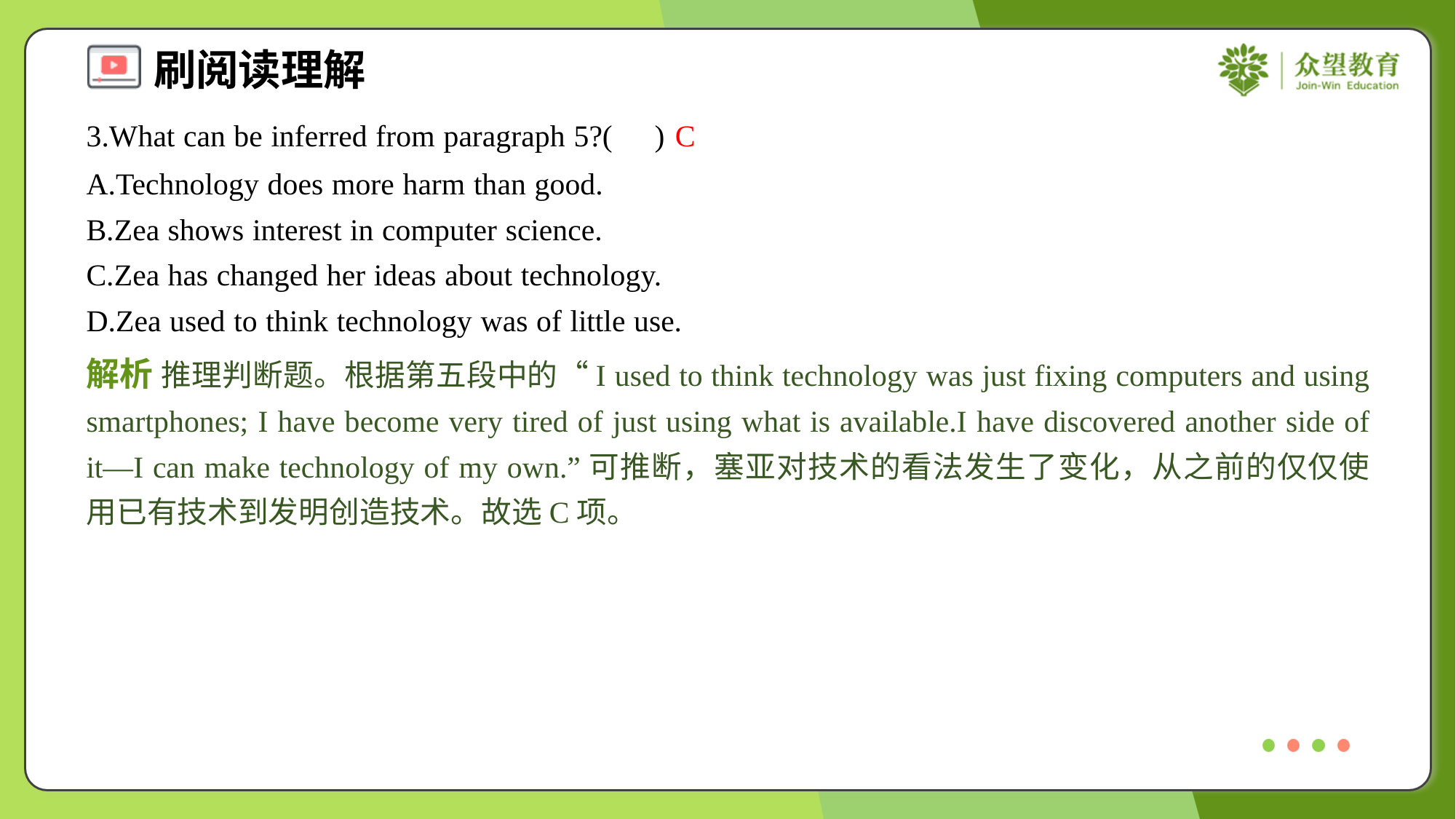

3.What can be inferred from paragraph 5?(     )
C
A.Technology does more harm than good.
B.Zea shows interest in computer science.
C.Zea has changed her ideas about technology.
D.Zea used to think technology was of little use.
解析 推理判断题。根据第五段中的“I used to think technology was just fixing computers and using smartphones; I have become very tired of just using what is available.I have discovered another side of it—I can make technology of my own.”可推断，塞亚对技术的看法发生了变化，从之前的仅仅使用已有技术到发明创造技术。故选C项。